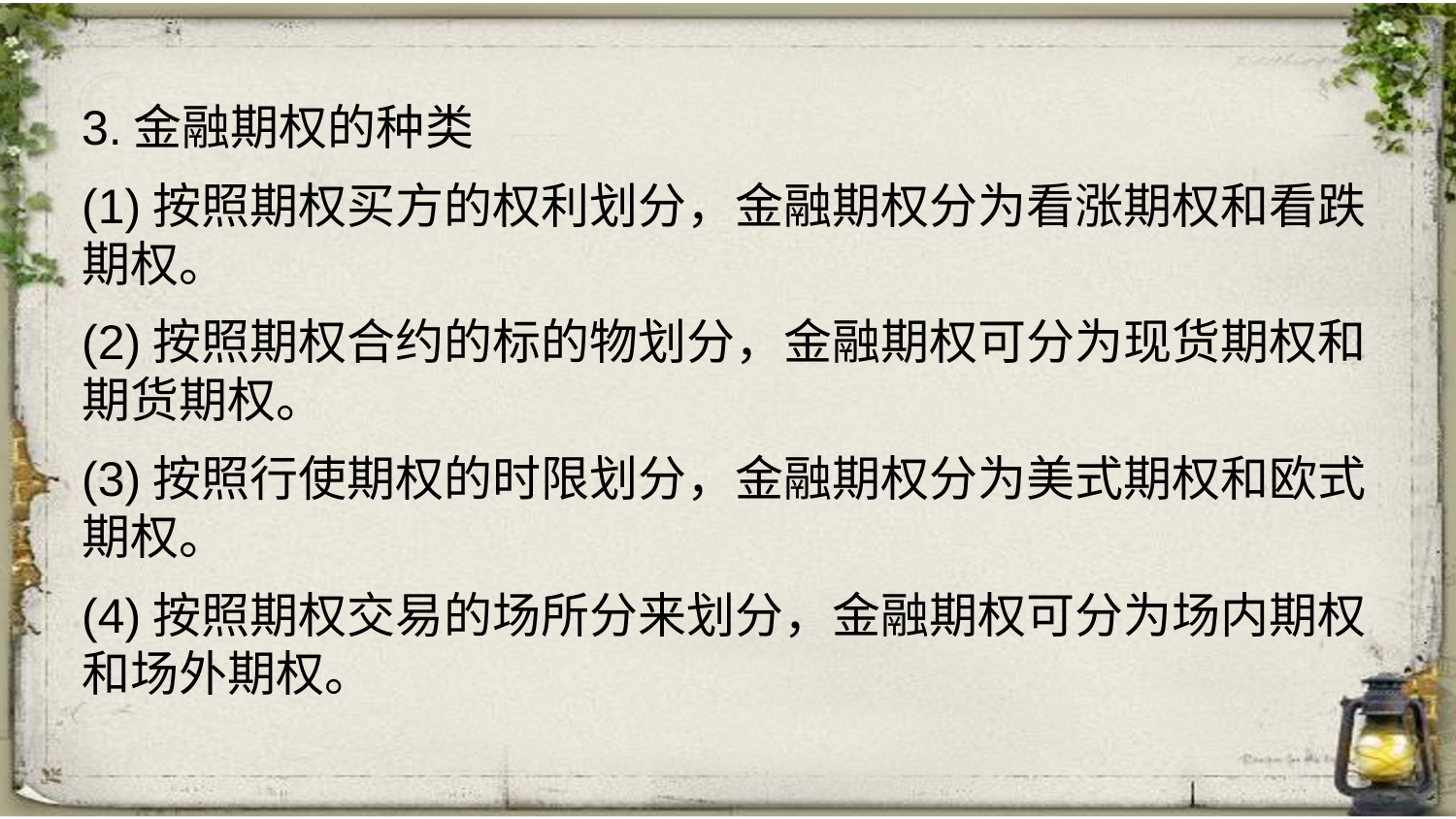

3.金融期权的种类
(1)按照期权买方的权利划分，金融期权分为看涨期权和看跌期权。
(2)按照期权合约的标的物划分，金融期权可分为现货期权和期货期权。
(3)按照行使期权的时限划分，金融期权分为美式期权和欧式期权。
(4)按照期权交易的场所分来划分，金融期权可分为场内期权和场外期权。